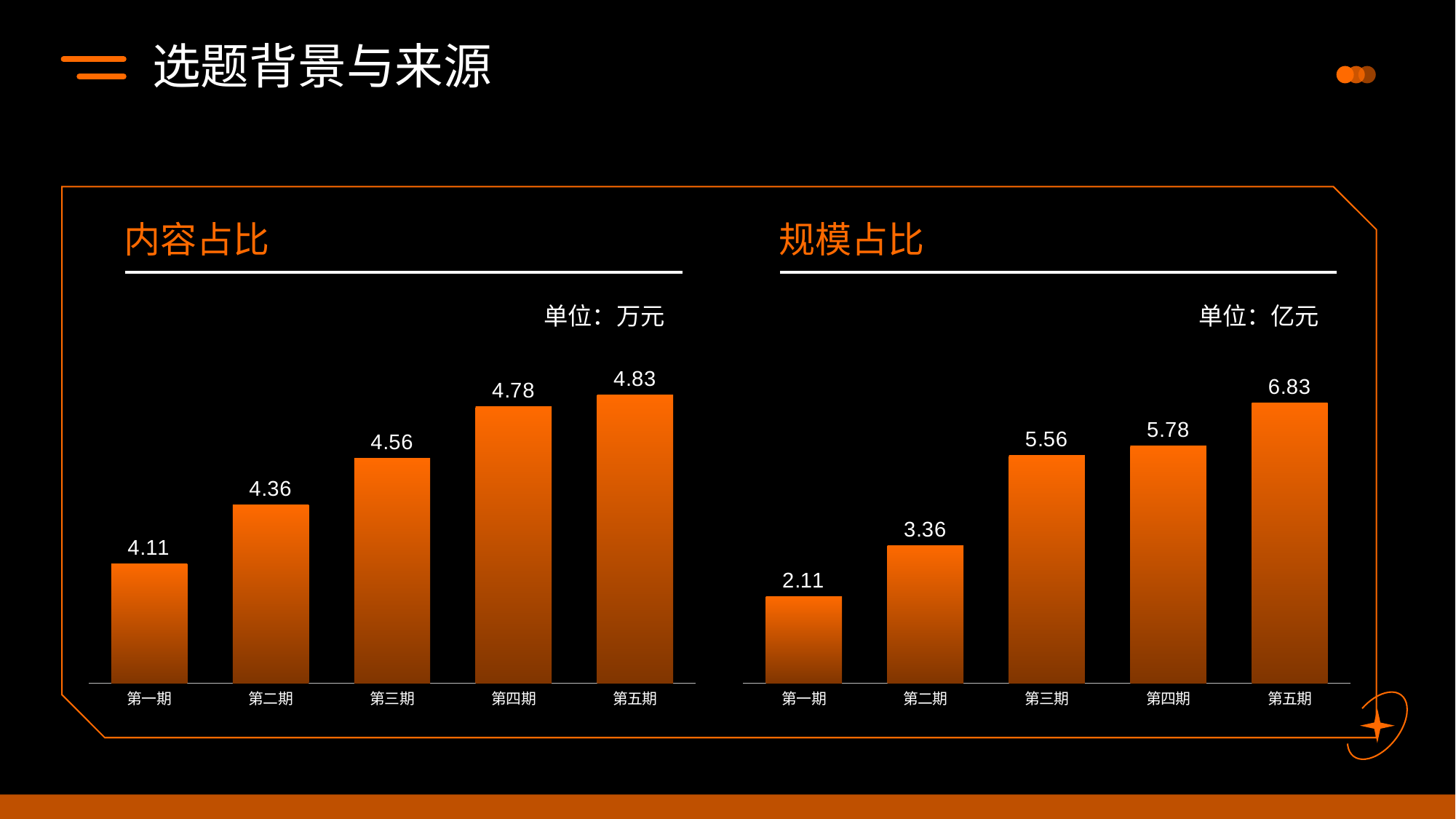

选题背景与来源

内容占比
规模占比
单位：万元
单位：亿元

### Chart

| Category | 每期活动广告费支出 |
|---|---|
| 第一期 | 4.11 |
| 第二期 | 4.36 |
| 第三期 | 4.56 |
| 第四期 | 4.78 |
| 第五期 | 4.83 |

### Chart

| Category | 阶段市场规模 |
|---|---|
| 第一期 | 2.11 |
| 第二期 | 3.36 |
| 第三期 | 5.56 |
| 第四期 | 5.78 |
| 第五期 | 6.83 |